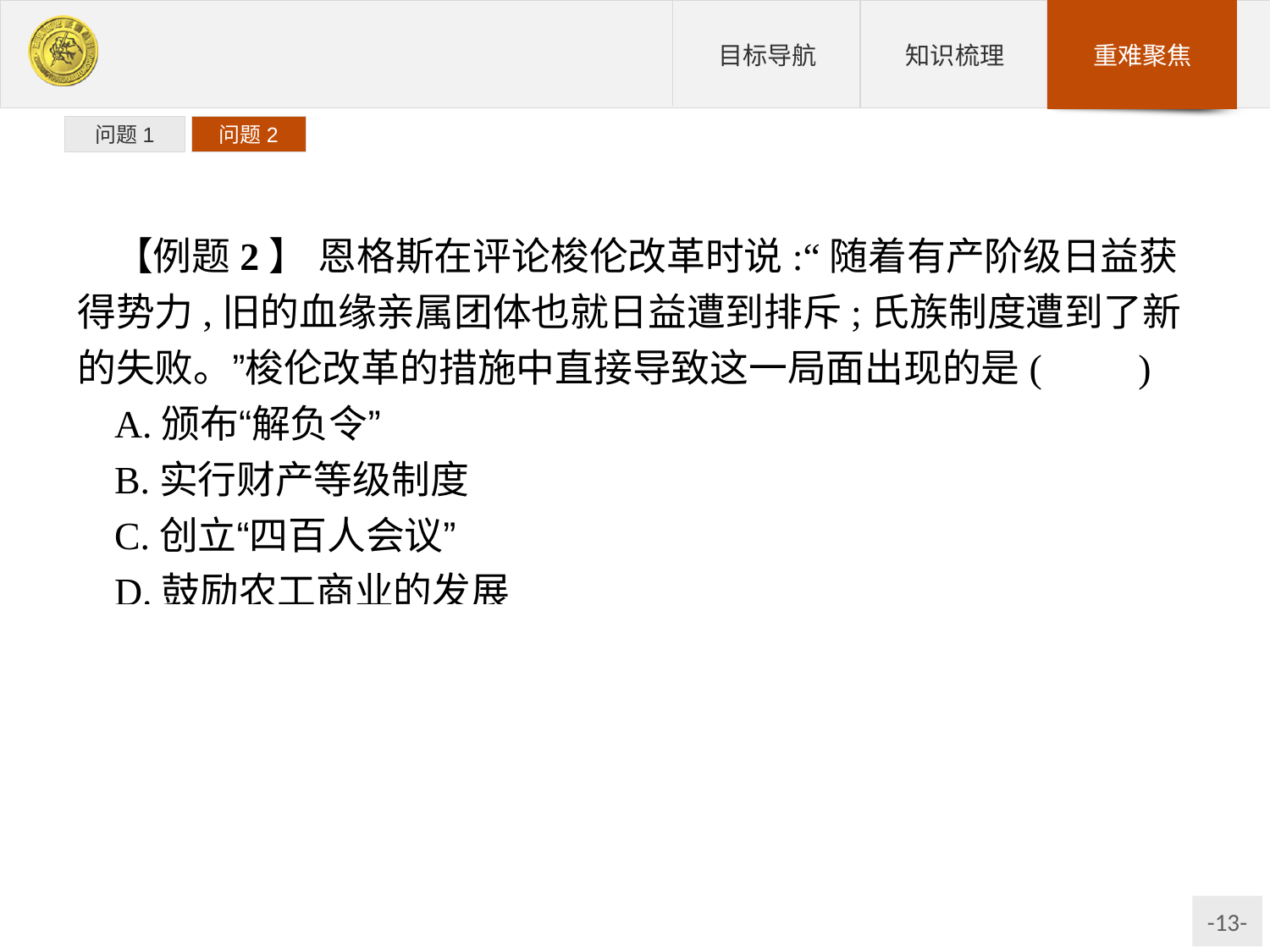

问题1
问题2
【例题2】 恩格斯在评论梭伦改革时说:“随着有产阶级日益获得势力,旧的血缘亲属团体也就日益遭到排斥;氏族制度遭到了新的失败。”梭伦改革的措施中直接导致这一局面出现的是(　　)
A.颁布“解负令”
B.实行财产等级制度
C.创立“四百人会议”
D.鼓励农工商业的发展
解析:注意材料中的“旧的血缘亲属团体”“遭到排斥”“氏族制度遭到……失败”等关键词语。财产等级制度的改革打破了贵族依据血缘门第的世袭特权垄断政权的局面。故选B项。
答案:B